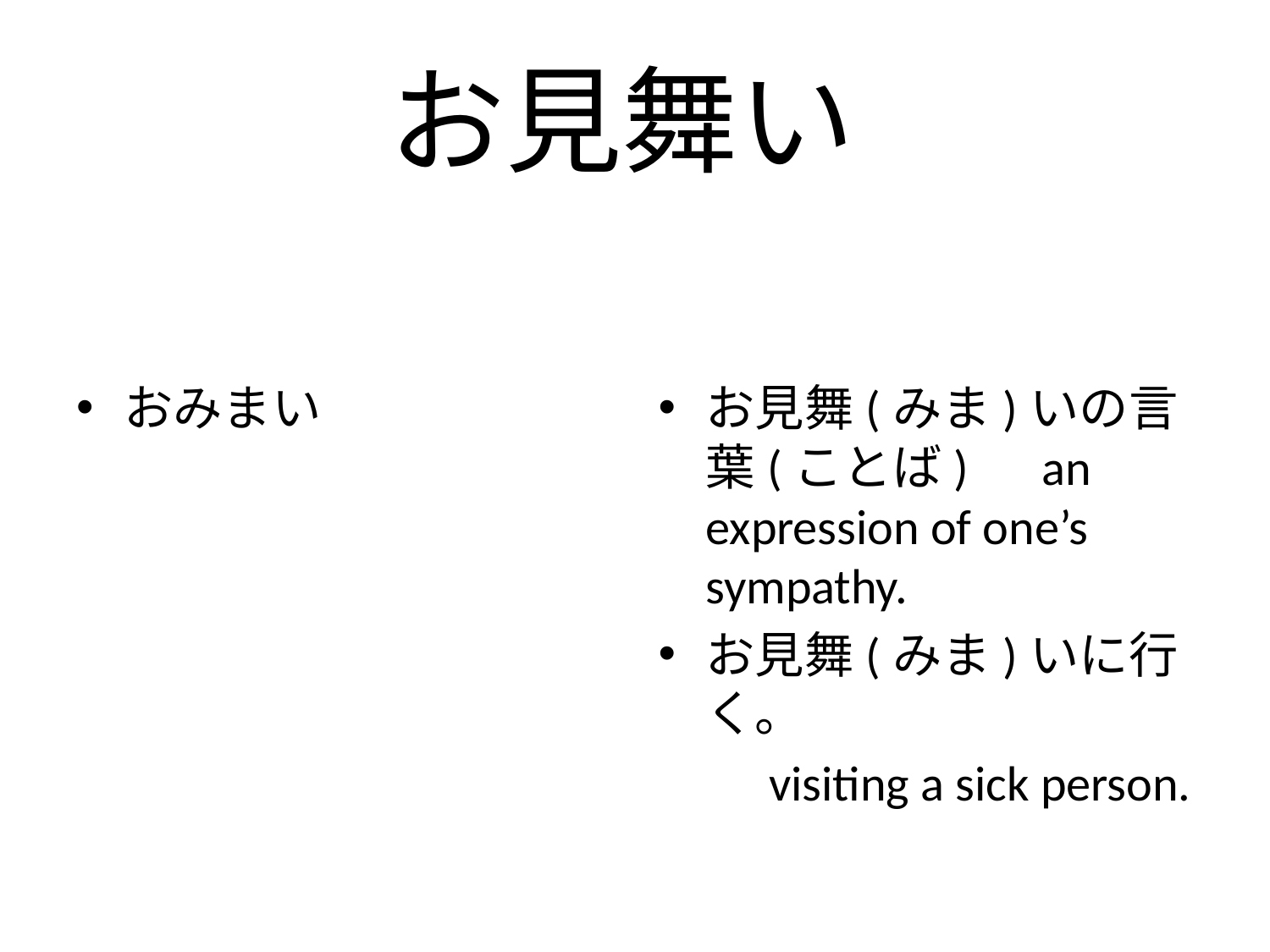

# お見舞い
おみまい
お見舞(みま)いの言葉(ことば)　an expression of one’s sympathy.
お見舞(みま)いに行く。
　　visiting a sick person.